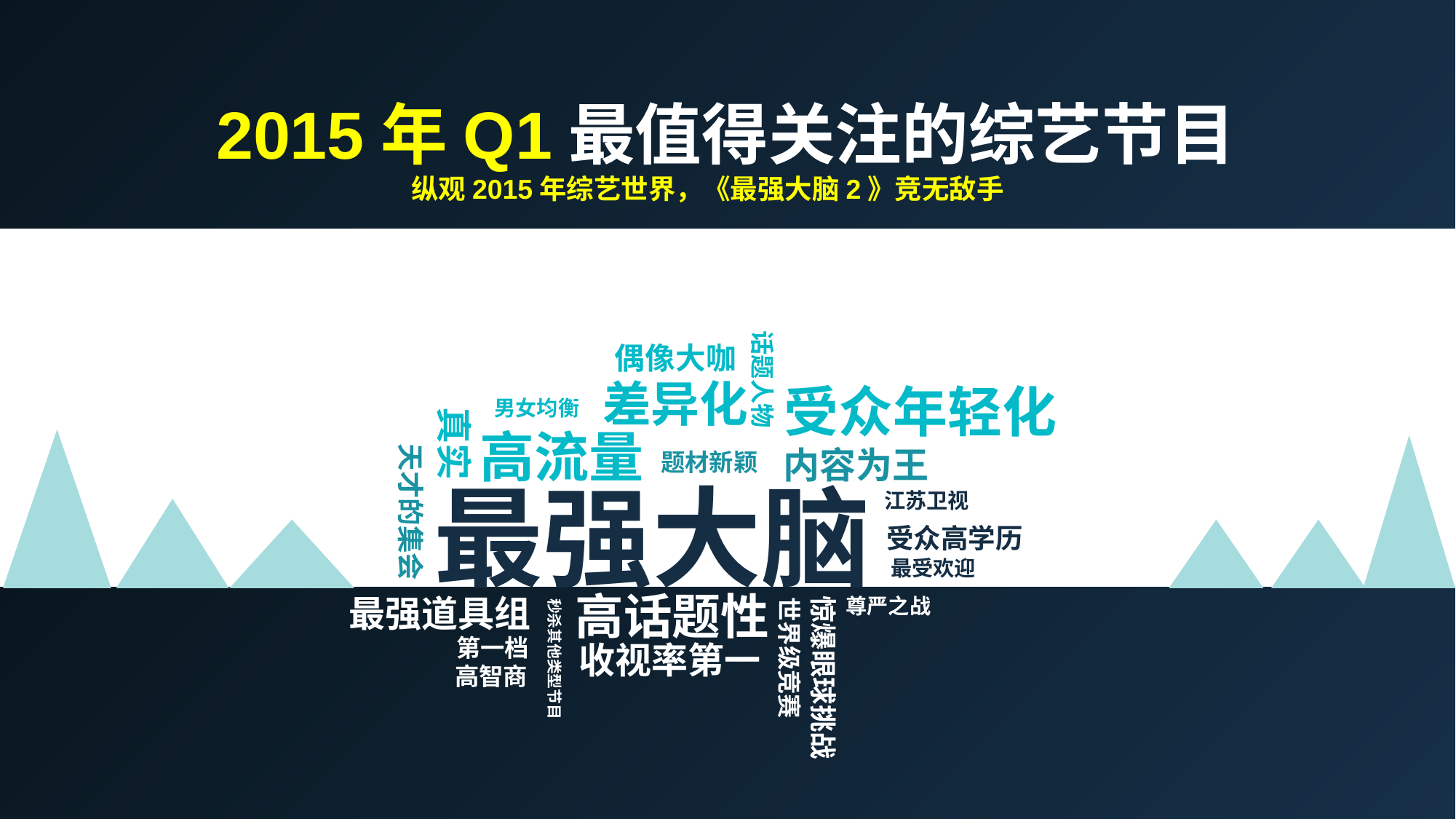

2015年Q1最值得关注的综艺节目
纵观2015年综艺世界，《最强大脑2》竞无敌手
偶像大咖
话题人物
差异化
受众年轻化
男女均衡
真实
高流量
内容为王
题材新颖
最强大脑
江苏卫视
天才的集会
受众高学历
最受欢迎
高话题性
最强道具组
尊严之战
第一档
收视率第一
世界级竞赛
秒杀其他类型节目
高智商
惊爆眼球挑战